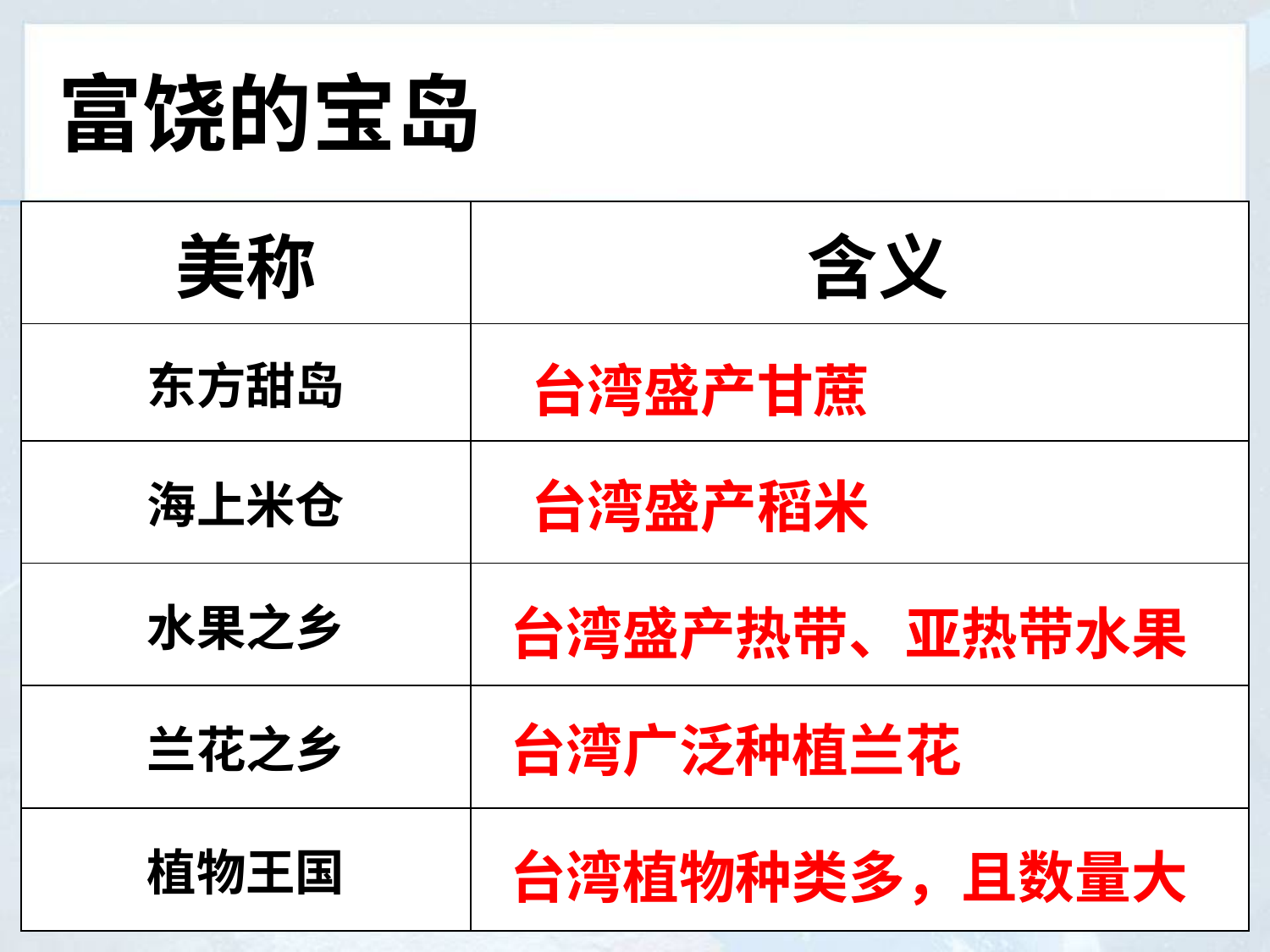

# 富饶的宝岛
| 美称 | 含义 |
| --- | --- |
| 东方甜岛 |  |
| 海上米仓 |  |
| 水果之乡 |  |
| 兰花之乡 |  |
| 植物王国 |  |
台湾盛产甘蔗
台湾盛产稻米
台湾盛产热带、亚热带水果
台湾广泛种植兰花
台湾植物种类多，且数量大